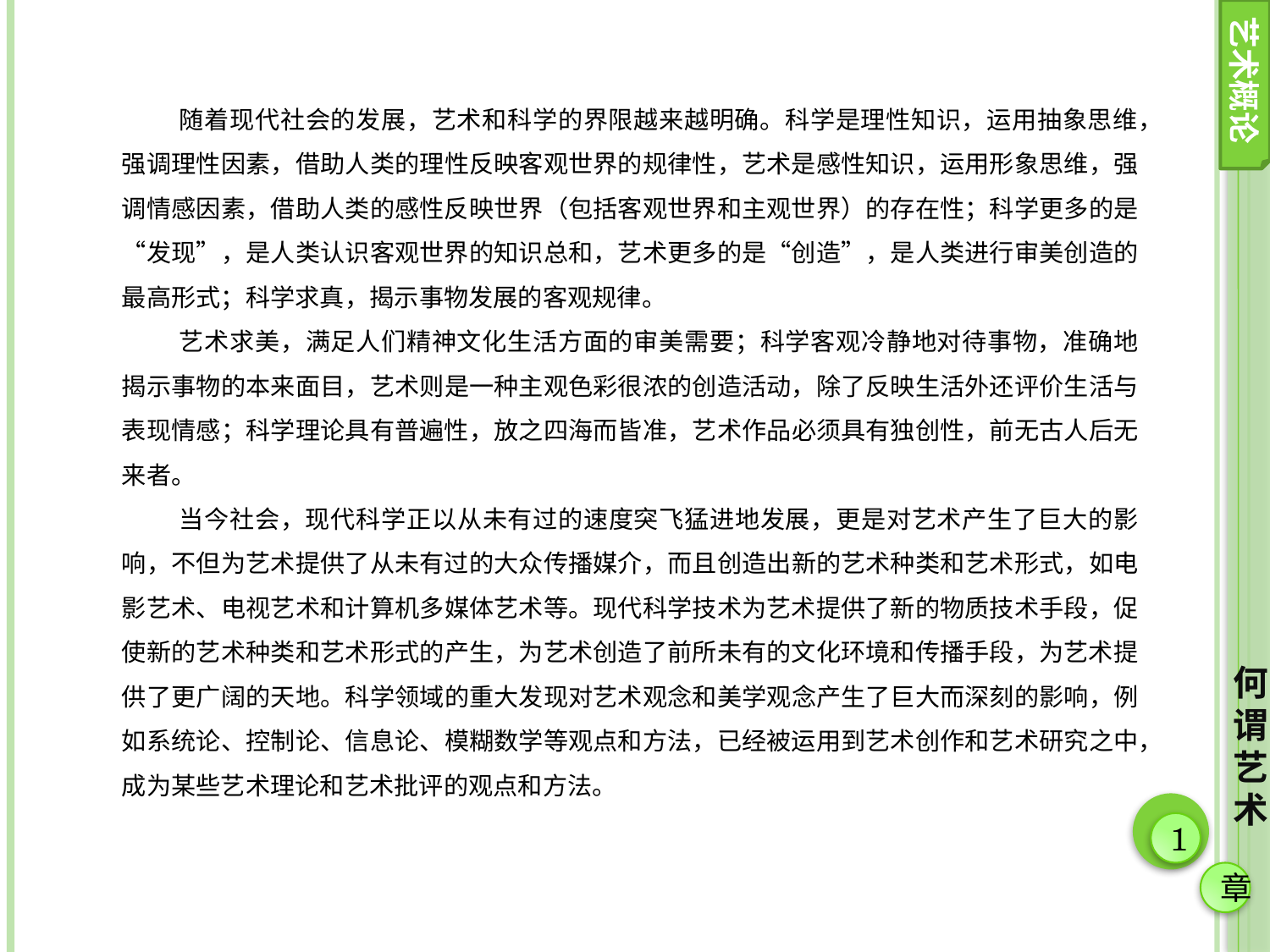

艺术概论
随着现代社会的发展，艺术和科学的界限越来越明确。科学是理性知识，运用抽象思维，强调理性因素，借助人类的理性反映客观世界的规律性，艺术是感性知识，运用形象思维，强调情感因素，借助人类的感性反映世界（包括客观世界和主观世界）的存在性；科学更多的是“发现”，是人类认识客观世界的知识总和，艺术更多的是“创造”，是人类进行审美创造的最高形式；科学求真，揭示事物发展的客观规律。
艺术求美，满足人们精神文化生活方面的审美需要；科学客观冷静地对待事物，准确地揭示事物的本来面目，艺术则是一种主观色彩很浓的创造活动，除了反映生活外还评价生活与表现情感；科学理论具有普遍性，放之四海而皆准，艺术作品必须具有独创性，前无古人后无来者。
当今社会，现代科学正以从未有过的速度突飞猛进地发展，更是对艺术产生了巨大的影响，不但为艺术提供了从未有过的大众传播媒介，而且创造出新的艺术种类和艺术形式，如电影艺术、电视艺术和计算机多媒体艺术等。现代科学技术为艺术提供了新的物质技术手段，促使新的艺术种类和艺术形式的产生，为艺术创造了前所未有的文化环境和传播手段，为艺术提供了更广阔的天地。科学领域的重大发现对艺术观念和美学观念产生了巨大而深刻的影响，例如系统论、控制论、信息论、模糊数学等观点和方法，已经被运用到艺术创作和艺术研究之中，成为某些艺术理论和艺术批评的观点和方法。
何谓艺术
1
章